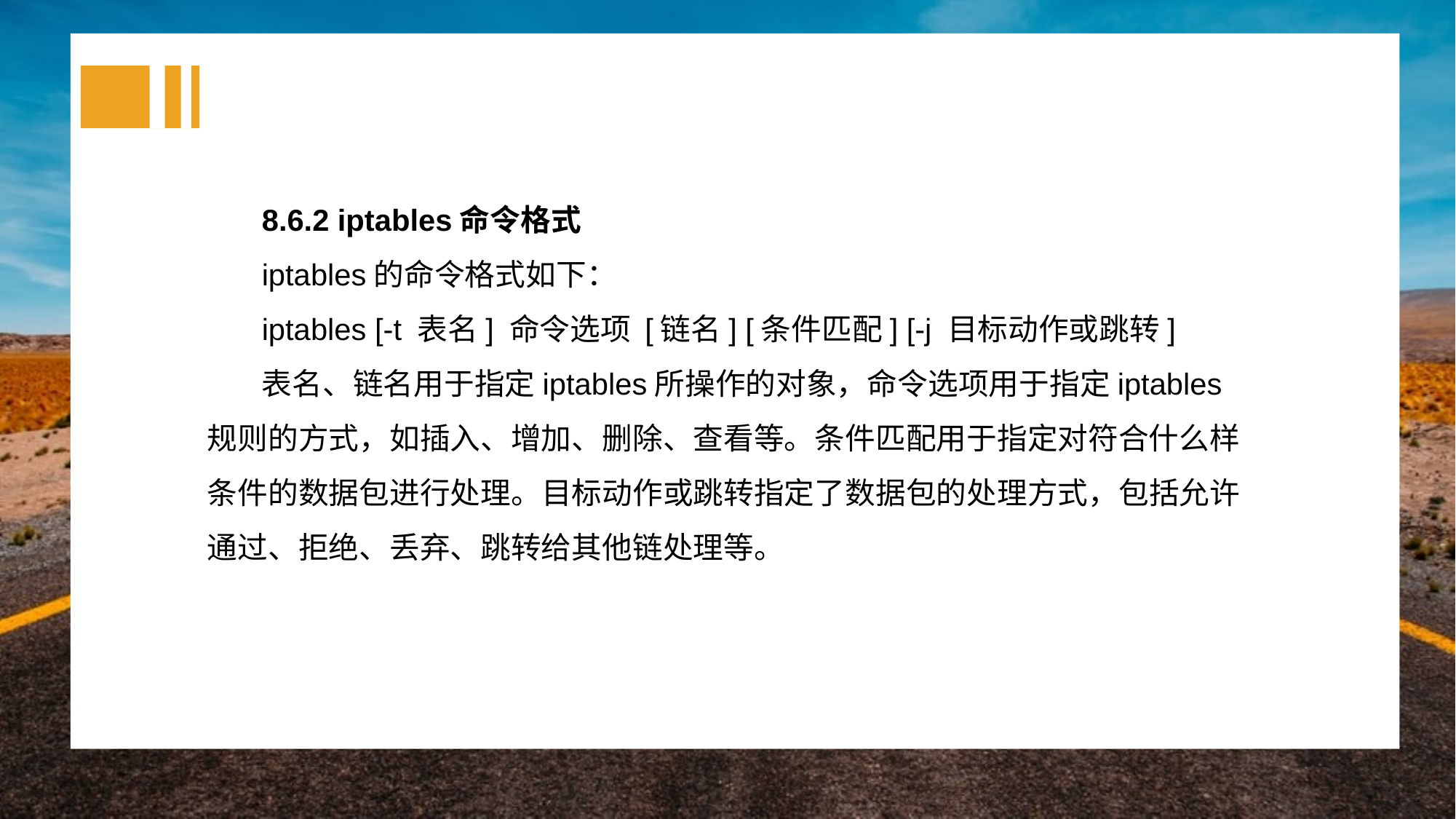

8.6.2 iptables命令格式
iptables的命令格式如下：
iptables [-t 表名] 命令选项 [链名] [条件匹配] [-j 目标动作或跳转]
表名、链名用于指定iptables所操作的对象，命令选项用于指定iptables规则的方式，如插入、增加、删除、查看等。条件匹配用于指定对符合什么样条件的数据包进行处理。目标动作或跳转指定了数据包的处理方式，包括允许通过、拒绝、丢弃、跳转给其他链处理等。